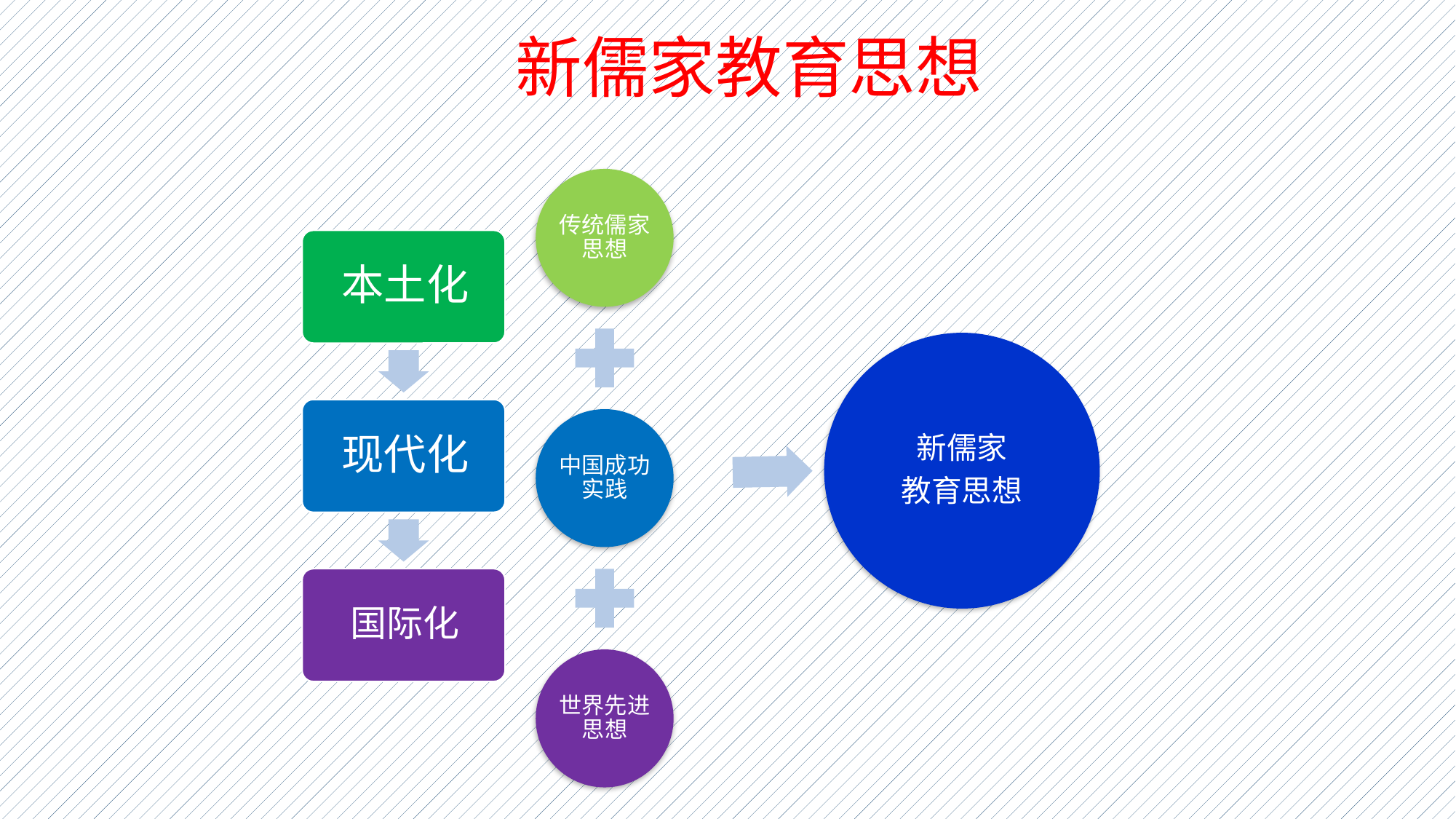

# 新儒家教育思想
传统儒家思想

中国成功实践

世界先进思想

新儒家
教育思想
本土化

现代化

国际化